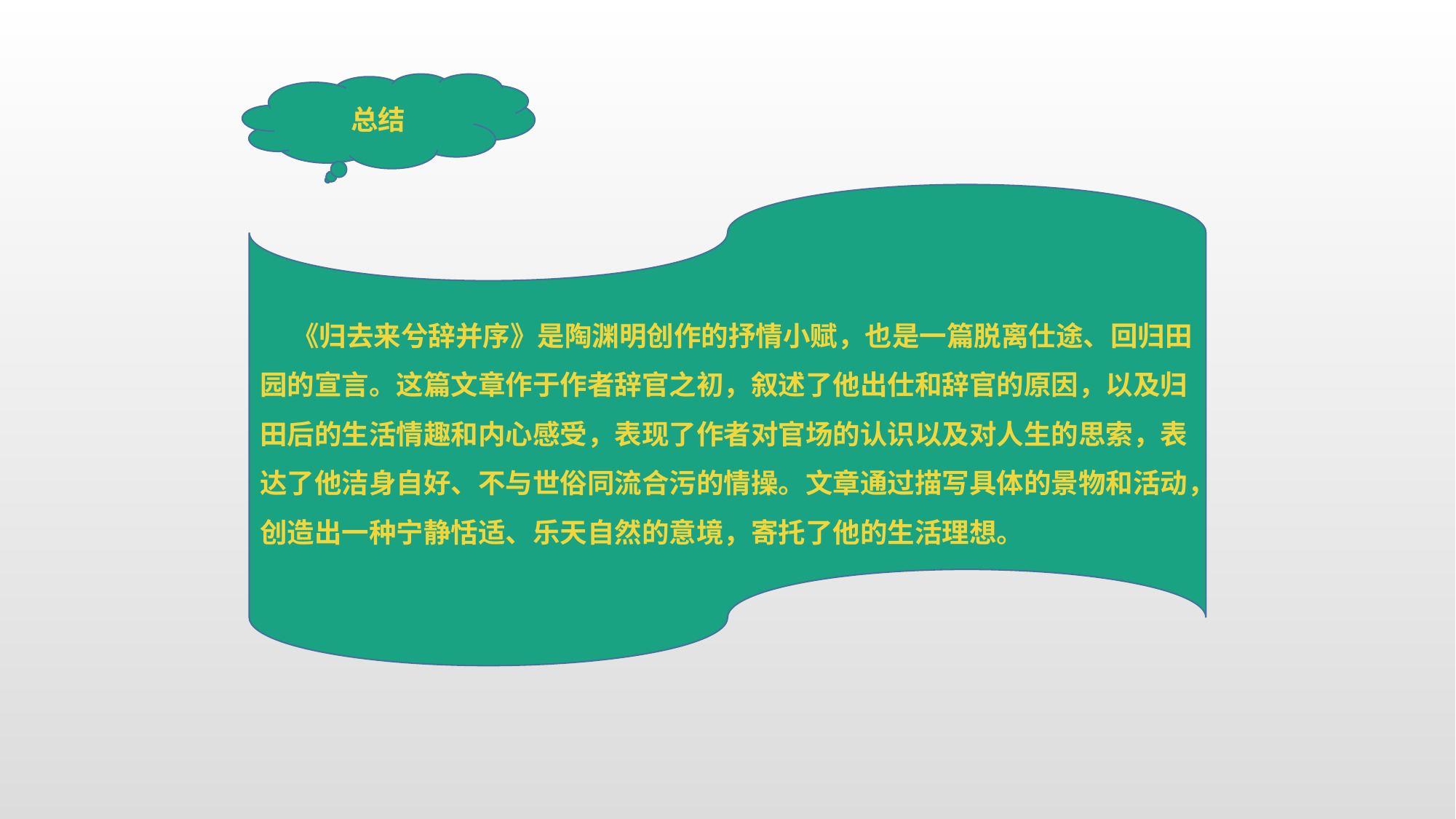

总结
《归去来兮辞并序》是陶渊明创作的抒情小赋，也是一篇脱离仕途、回归田园的宣言。这篇文章作于作者辞官之初，叙述了他出仕和辞官的原因，以及归田后的生活情趣和内心感受，表现了作者对官场的认识以及对人生的思索，表达了他洁身自好、不与世俗同流合污的情操。文章通过描写具体的景物和活动，创造出一种宁静恬适、乐天自然的意境，寄托了他的生活理想。